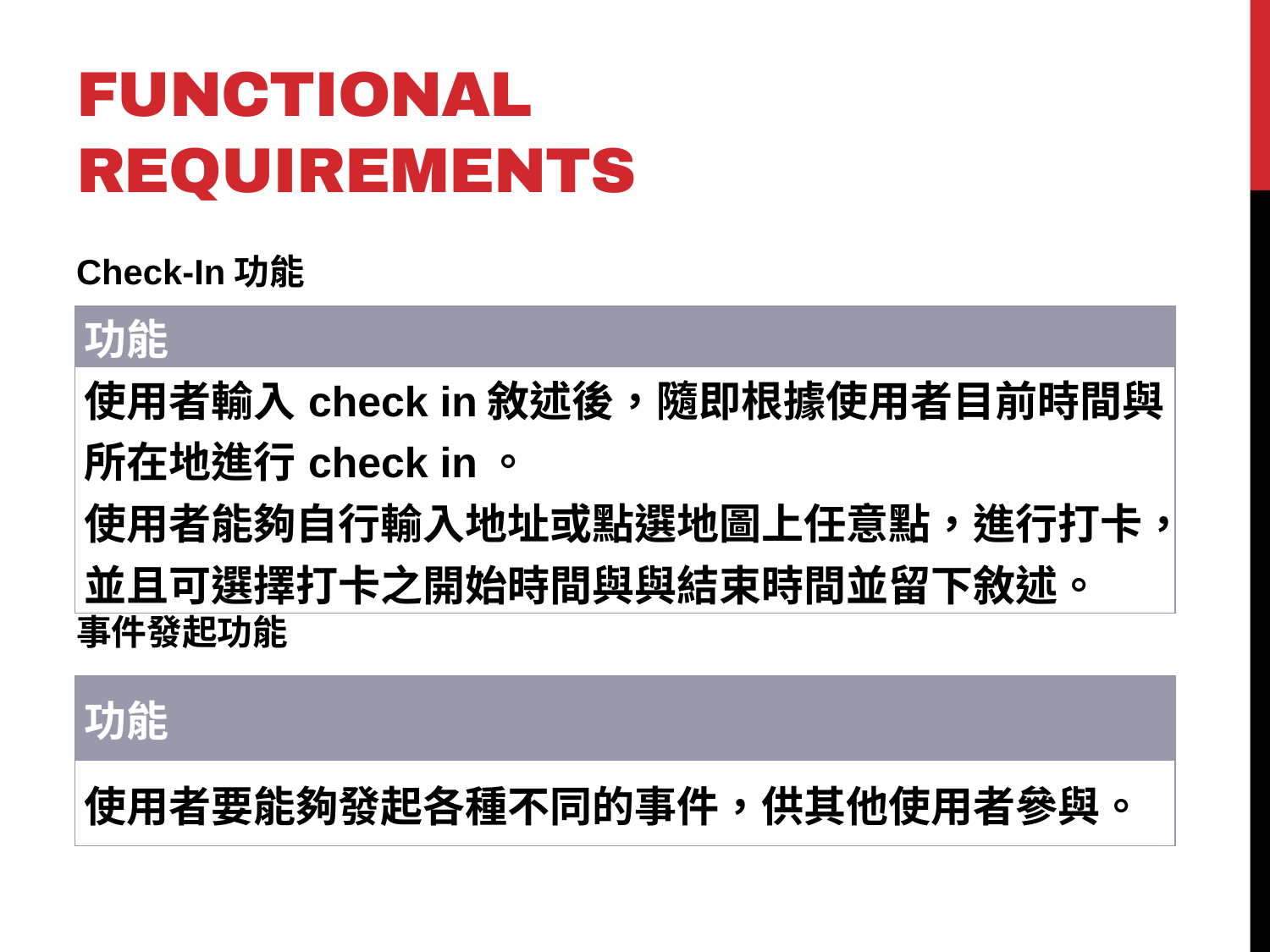

# Functional Requirements
Check-In功能

事件發起功能

| 功能 |
| --- |
| 使用者輸入check in敘述後，隨即根據使用者目前時間與所在地進行check in。 |
| 使用者能夠自行輸入地址或點選地圖上任意點，進行打卡，並且可選擇打卡之開始時間與與結束時間並留下敘述。 |
| 功能 |
| --- |
| 使用者要能夠發起各種不同的事件，供其他使用者參與。 |